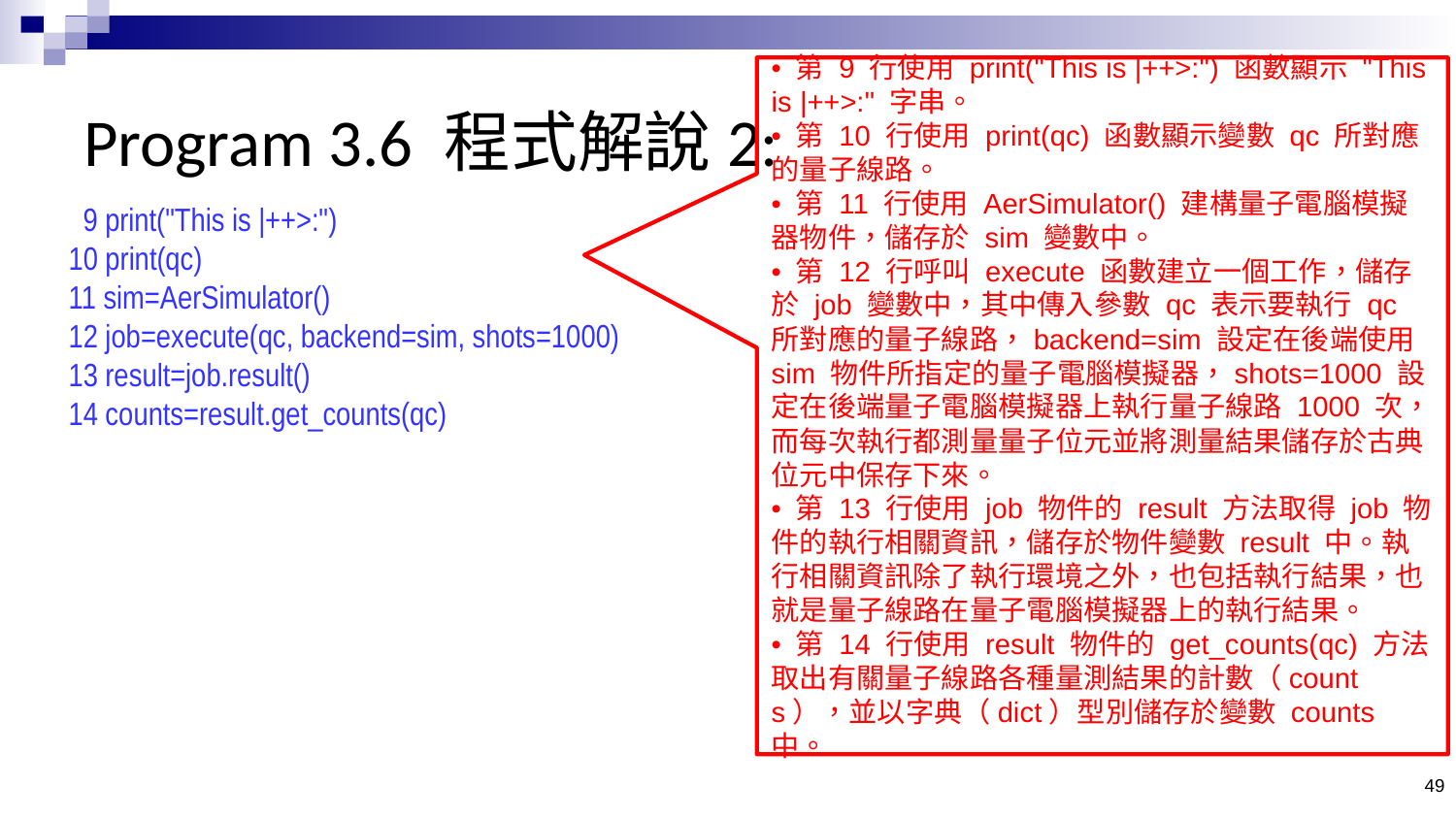

# Program 3.6 程式解說2:
• 第 9 行使用 print("This is |++>:") 函數顯示 "This is |++>:" 字串。
• 第 10 行使用 print(qc) 函數顯示變數 qc 所對應的量子線路。
• 第 11 行使用 AerSimulator() 建構量子電腦模擬器物件，儲存於 sim 變數中。
• 第 12 行呼叫 execute 函數建立一個工作，儲存於 job 變數中，其中傳入參數 qc 表示要執行 qc 所對應的量子線路，backend=sim 設定在後端使用 sim 物件所指定的量子電腦模擬器，shots=1000 設定在後端量子電腦模擬器上執行量子線路 1000 次，而每次執行都測量量子位元並將測量結果儲存於古典位元中保存下來。
• 第 13 行使用 job 物件的 result 方法取得 job 物件的執行相關資訊，儲存於物件變數 result 中。執行相關資訊除了執行環境之外，也包括執行結果，也就是量子線路在量子電腦模擬器上的執行結果。
• 第 14 行使用 result 物件的 get_counts(qc) 方法取出有關量子線路各種量測結果的計數（counts），並以字典（dict）型別儲存於變數 counts 中。
  9 print("This is |++>:")
10 print(qc)
11 sim=AerSimulator()
12 job=execute(qc, backend=sim, shots=1000)
13 result=job.result()
14 counts=result.get_counts(qc)
49